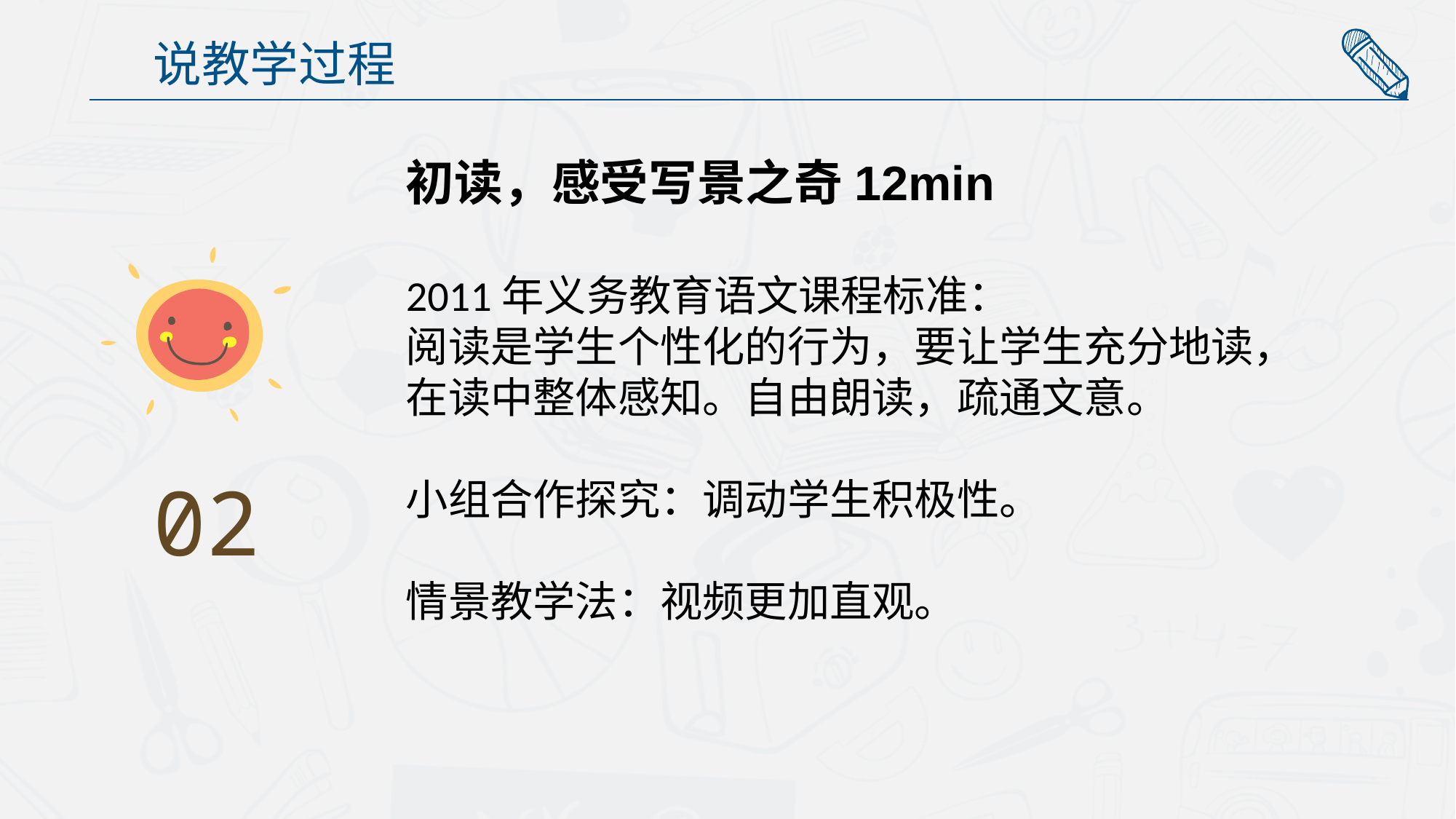

说教学过程
初读，感受写景之奇12min

2011年义务教育语文课程标准：
阅读是学生个性化的行为，要让学生充分地读，在读中整体感知。自由朗读，疏通文意。

小组合作探究：调动学生积极性。

情景教学法：视频更加直观。

02